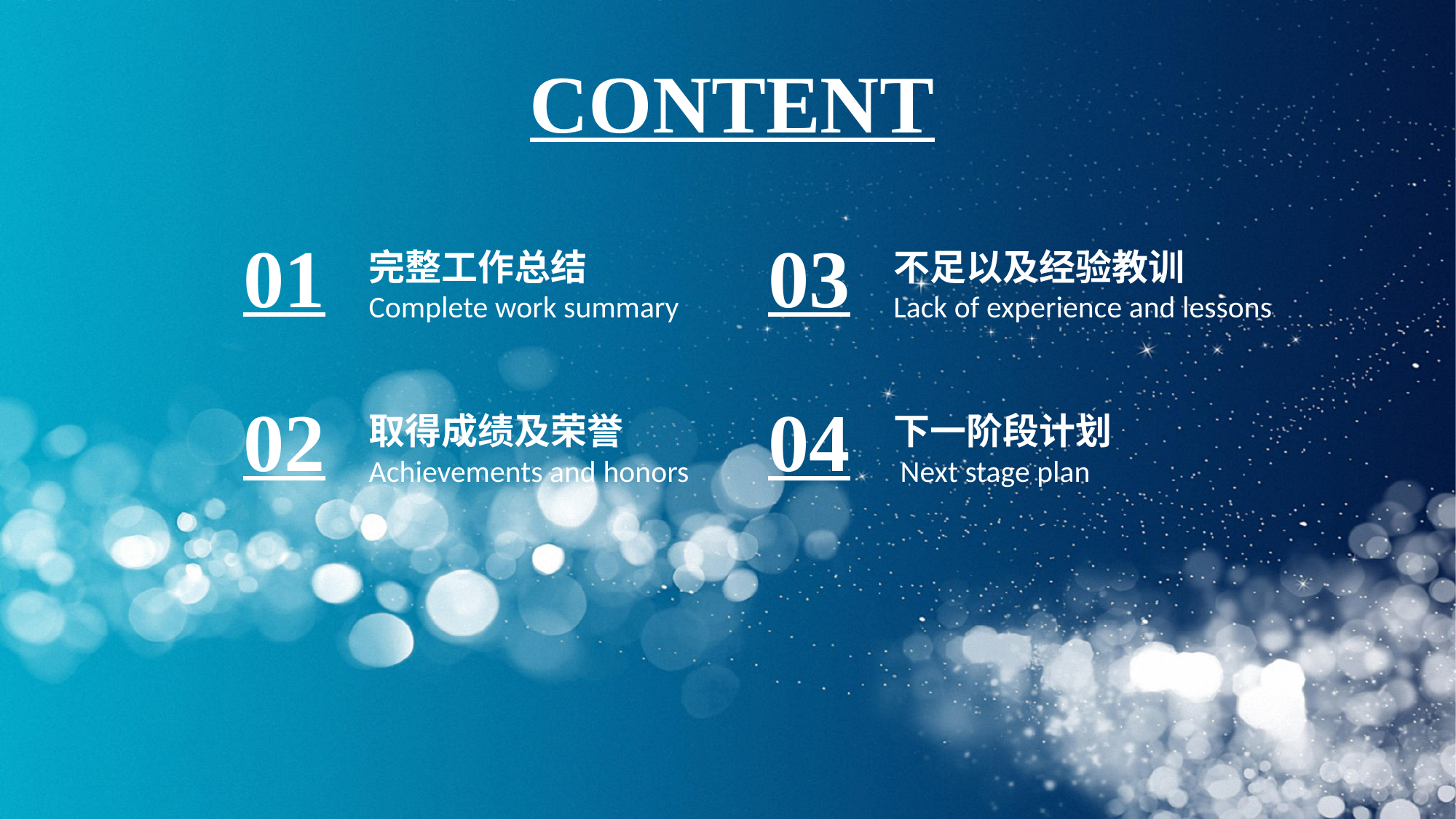

CONTENT
01
03
完整工作总结
Complete work summary
不足以及经验教训
Lack of experience and lessons
02
04
取得成绩及荣誉
Achievements and honors
下一阶段计划
 Next stage plan